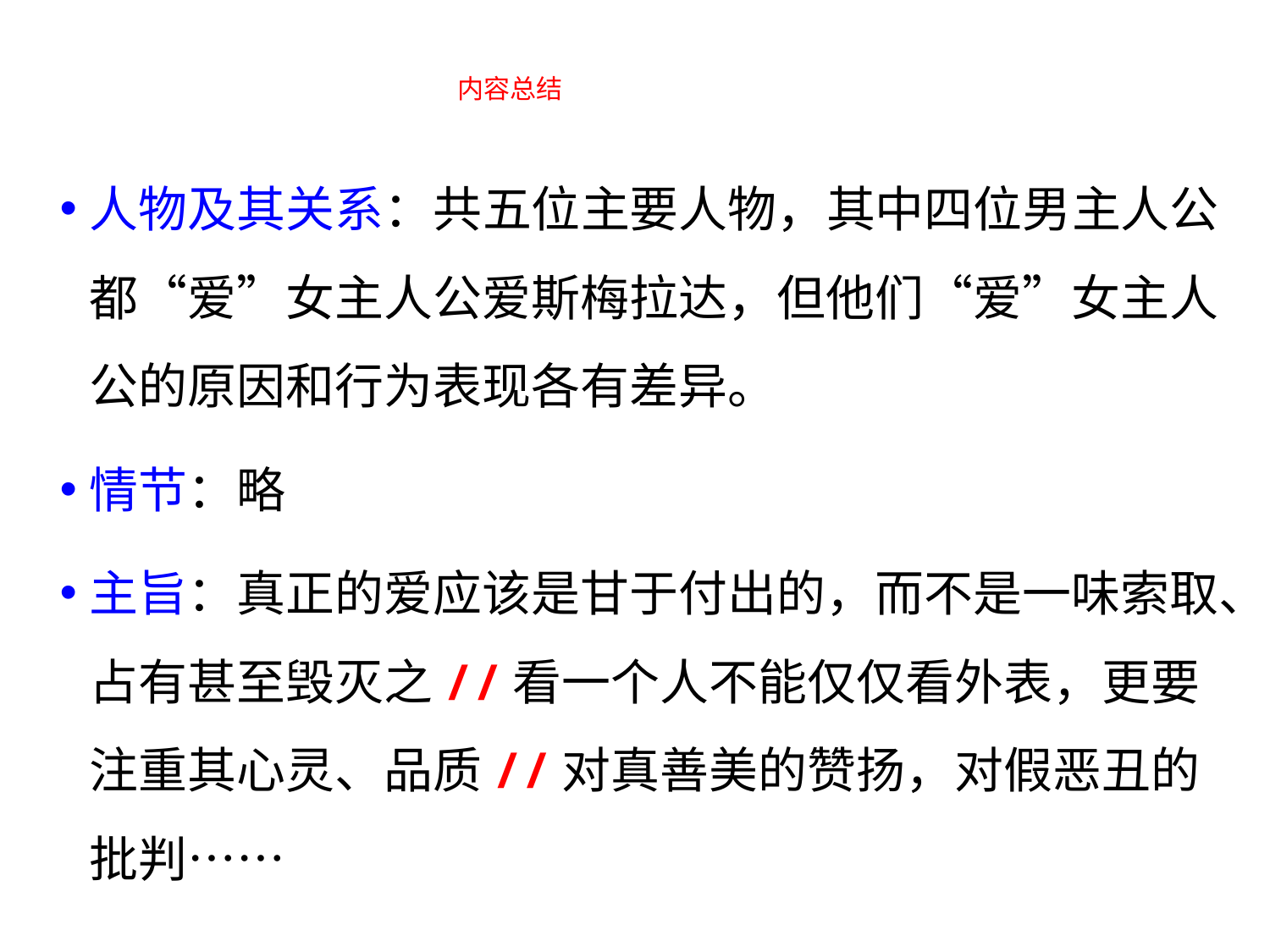

# 内容总结
人物及其关系：共五位主要人物，其中四位男主人公都“爱”女主人公爱斯梅拉达，但他们“爱”女主人公的原因和行为表现各有差异。
情节：略
主旨：真正的爱应该是甘于付出的，而不是一味索取、占有甚至毁灭之//看一个人不能仅仅看外表，更要注重其心灵、品质//对真善美的赞扬，对假恶丑的批判……